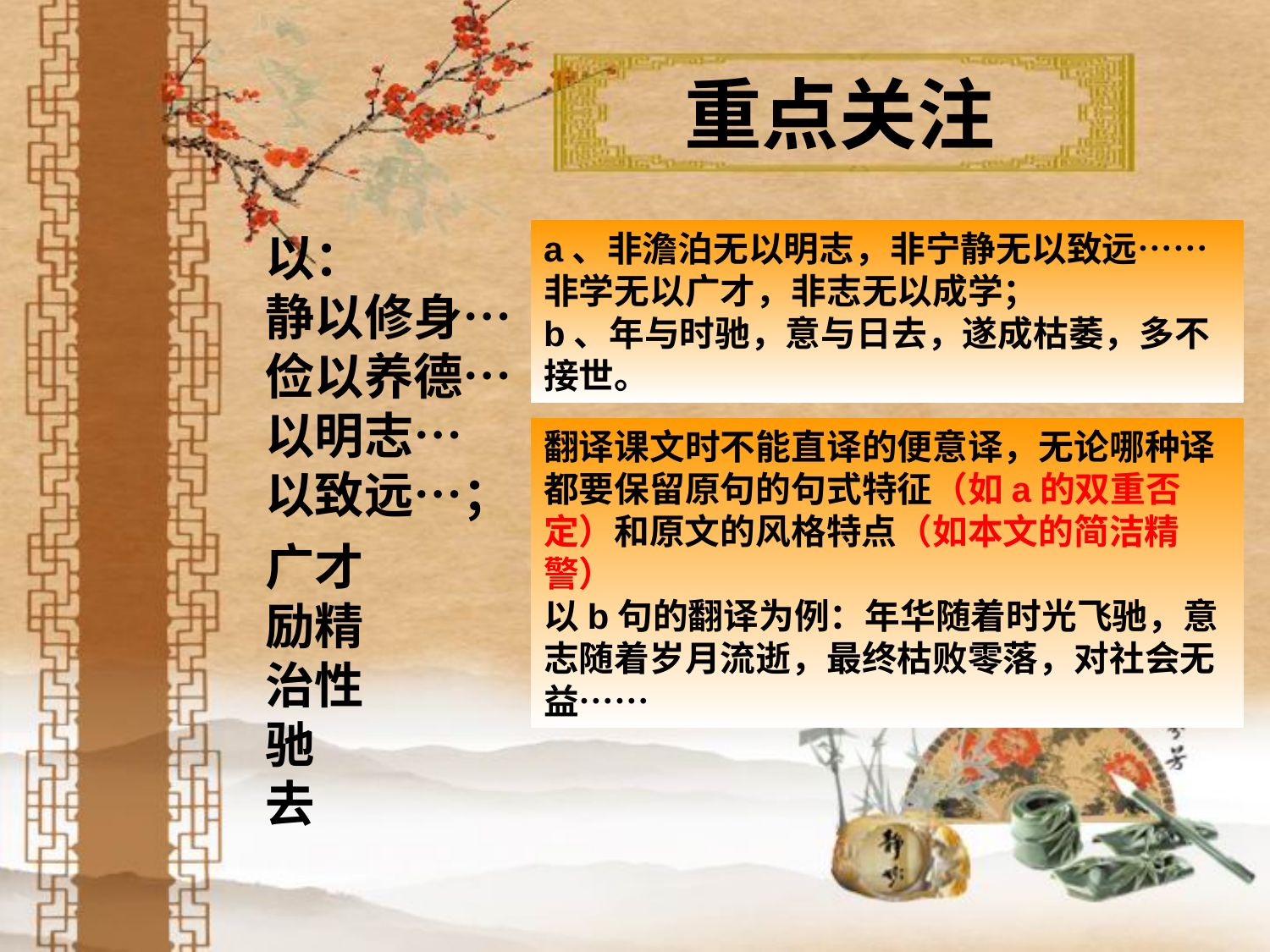

重点关注
以：
静以修身…
俭以养德…
以明志…
以致远…；
a、非澹泊无以明志，非宁静无以致远…… 非学无以广才，非志无以成学；
b、年与时驰，意与日去，遂成枯萎，多不接世。
翻译课文时不能直译的便意译，无论哪种译都要保留原句的句式特征（如a的双重否定）和原文的风格特点（如本文的简洁精警）
以b句的翻译为例：年华随着时光飞驰，意志随着岁月流逝，最终枯败零落，对社会无益……
广才
励精
治性
驰
去